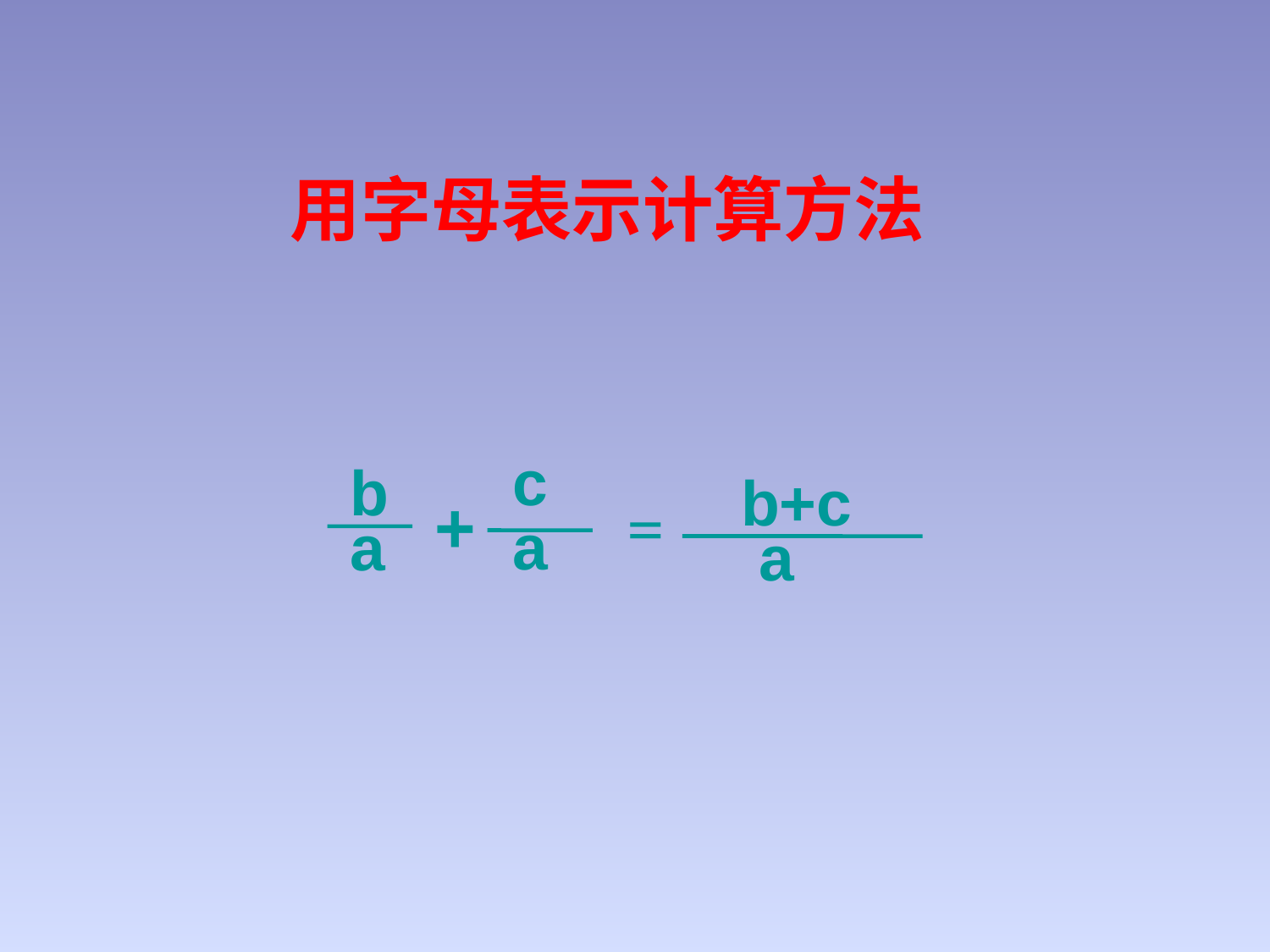

用字母表示计算方法
c
a

b
a

 b+c
  a

+
=